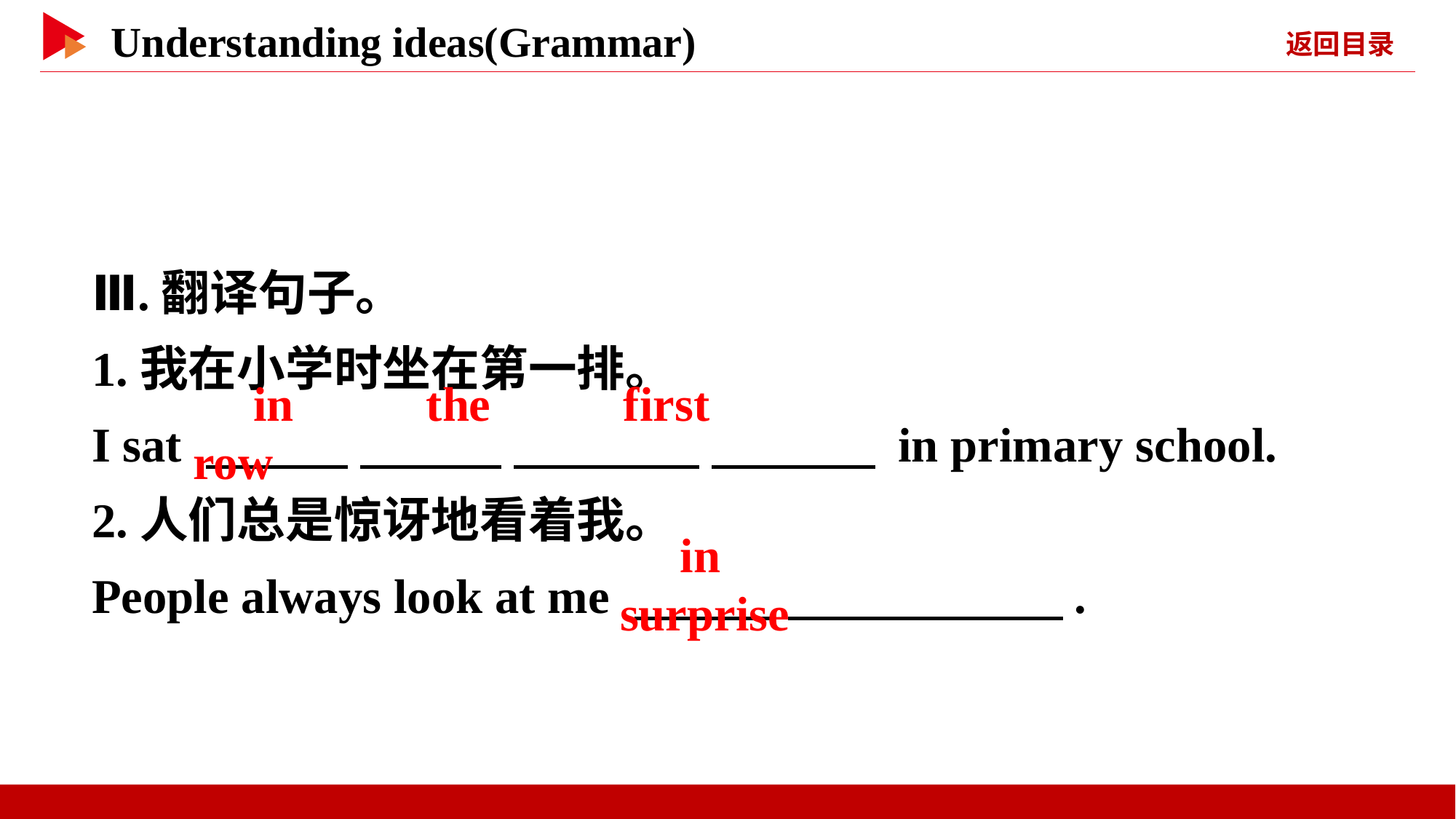

Ⅲ.翻译句子。
1.我在小学时坐在第一排。
I sat 　    　 　    　 　        　 　      　 in primary school.
2.人们总是惊讶地看着我。
People always look at me 　    　 　                　.
　in　 　the　 　first　 　row
　in　 　surprise